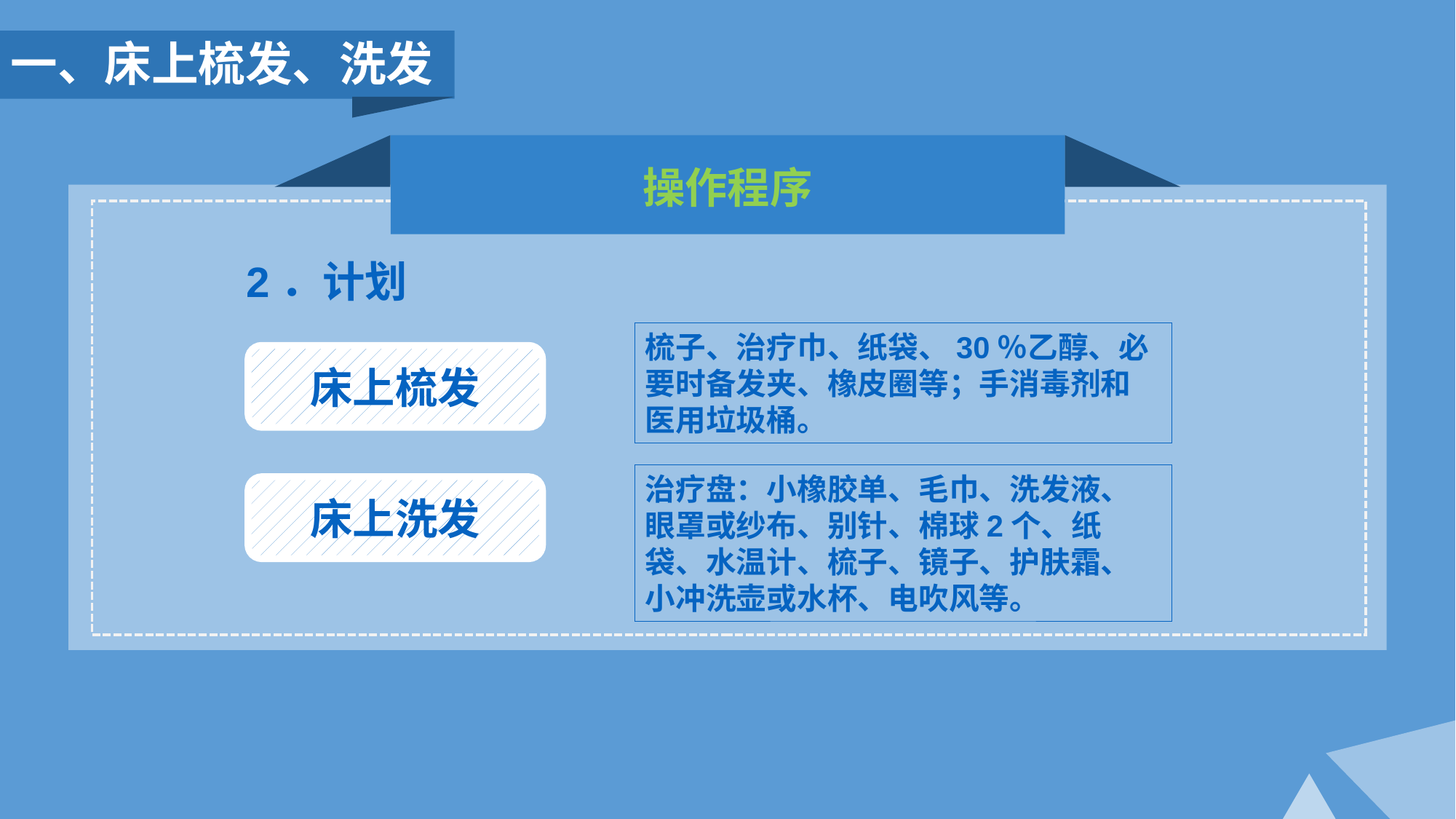

一、床上梳发、洗发

操作程序

2．计划
梳子、治疗巾、纸袋、30％乙醇、必要时备发夹、橡皮圈等；手消毒剂和医用垃圾桶。
床上梳发
治疗盘：小橡胶单、毛巾、洗发液、眼罩或纱布、别针、棉球2个、纸袋、水温计、梳子、镜子、护肤霜、小冲洗壶或水杯、电吹风等。
床上洗发